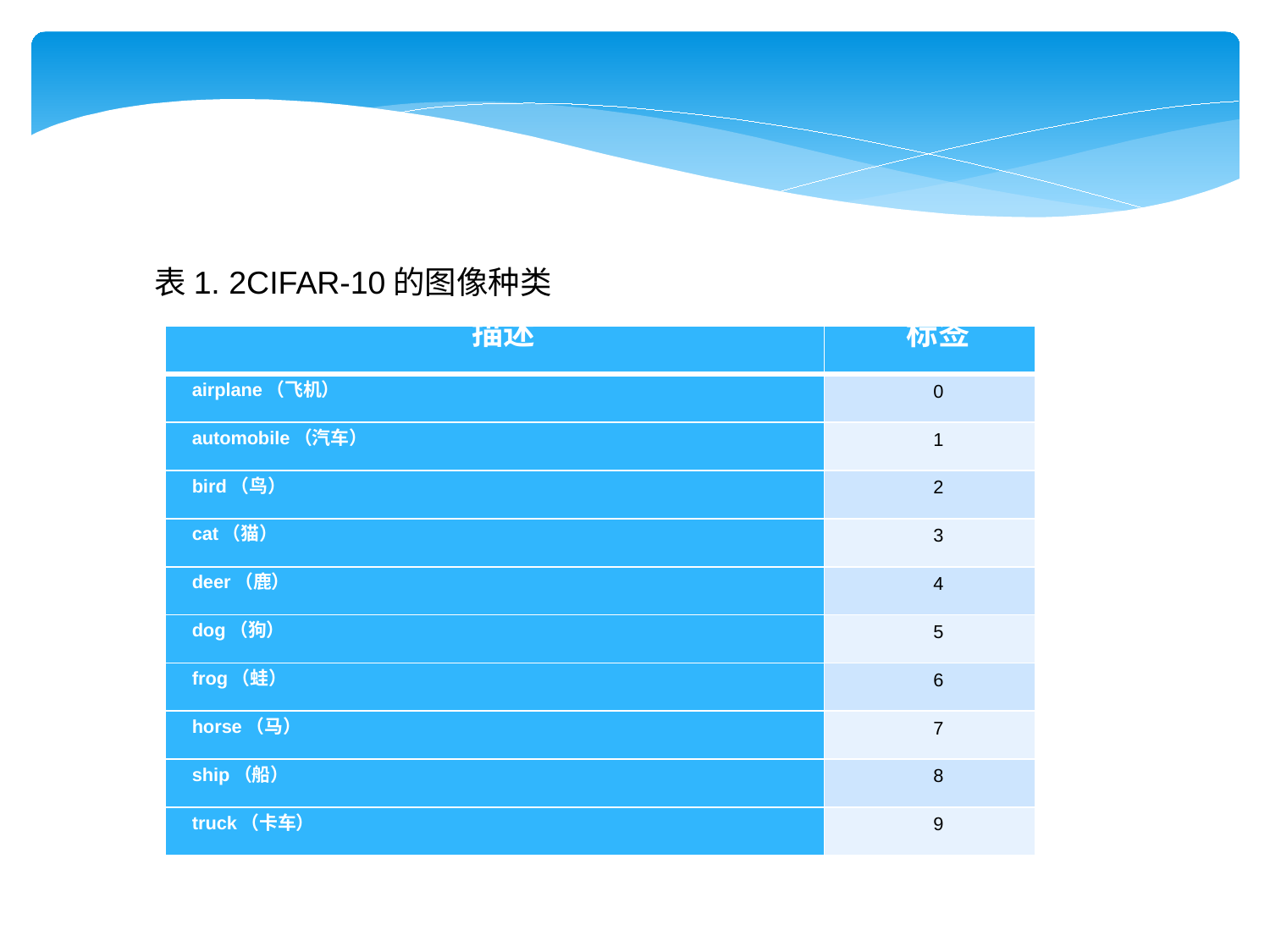

表1. 2CIFAR-10的图像种类
| 描述 | 标签 |
| --- | --- |
| airplane（飞机） | 0 |
| automobile（汽车） | 1 |
| bird（鸟） | 2 |
| cat（猫） | 3 |
| deer（鹿） | 4 |
| dog（狗） | 5 |
| frog（蛙） | 6 |
| horse（马） | 7 |
| ship（船） | 8 |
| truck（卡车） | 9 |